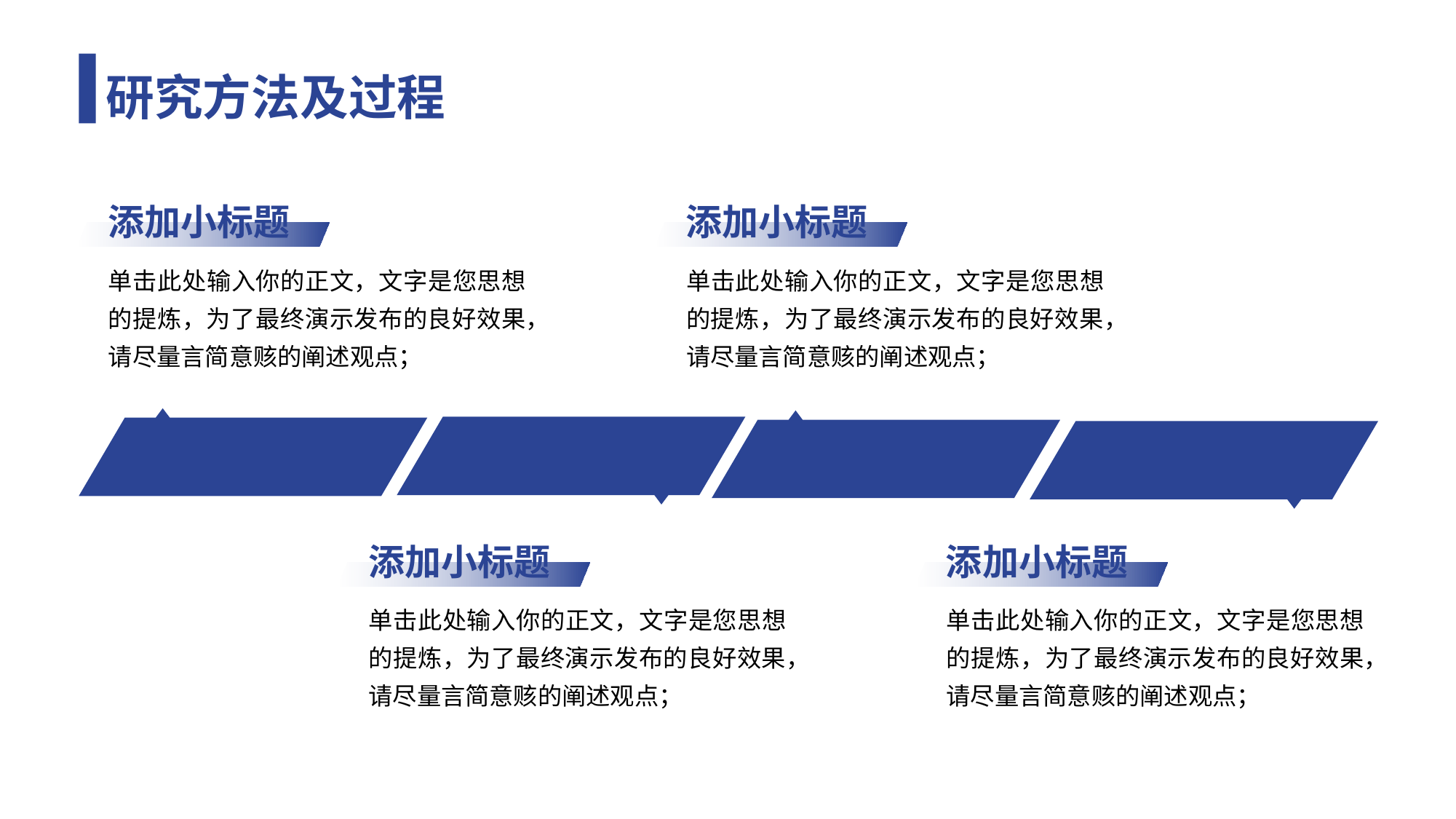

# 研究方法及过程
添加小标题

单击此处输入你的正文，文字是您思想的提炼，为了最终演示发布的良好效果，请尽量言简意赅的阐述观点；
添加小标题

单击此处输入你的正文，文字是您思想的提炼，为了最终演示发布的良好效果，请尽量言简意赅的阐述观点；

01
02
03
04
添加小标题

单击此处输入你的正文，文字是您思想的提炼，为了最终演示发布的良好效果，请尽量言简意赅的阐述观点；
添加小标题

单击此处输入你的正文，文字是您思想的提炼，为了最终演示发布的良好效果，请尽量言简意赅的阐述观点；